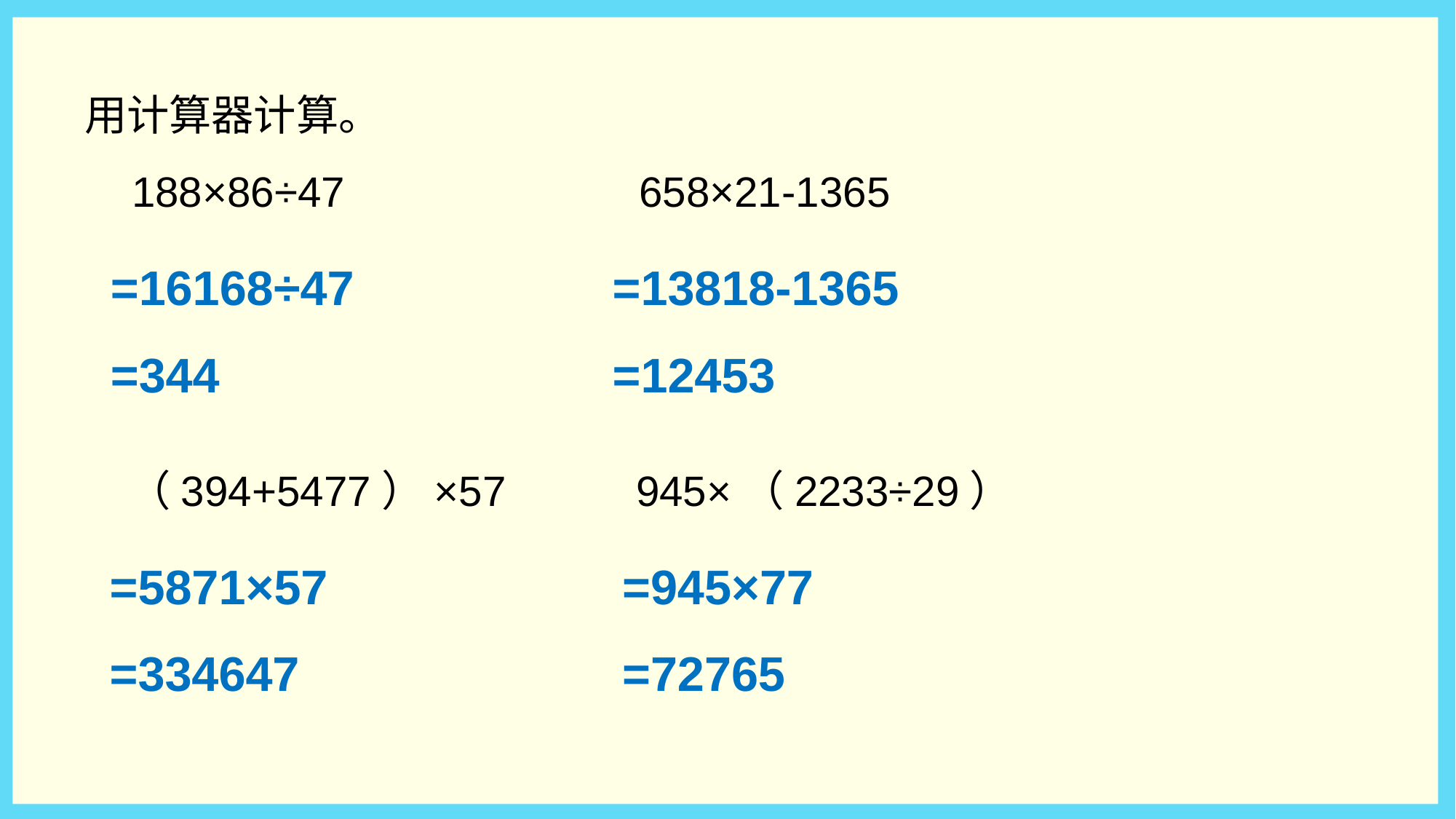

用计算器计算。
    188×86÷47		          658×21-1365
=16168÷47
=344
=13818-1365
=12453

（394+5477）×57	      945×（2233÷29）
=5871×57
=334647
=945×77
=72765